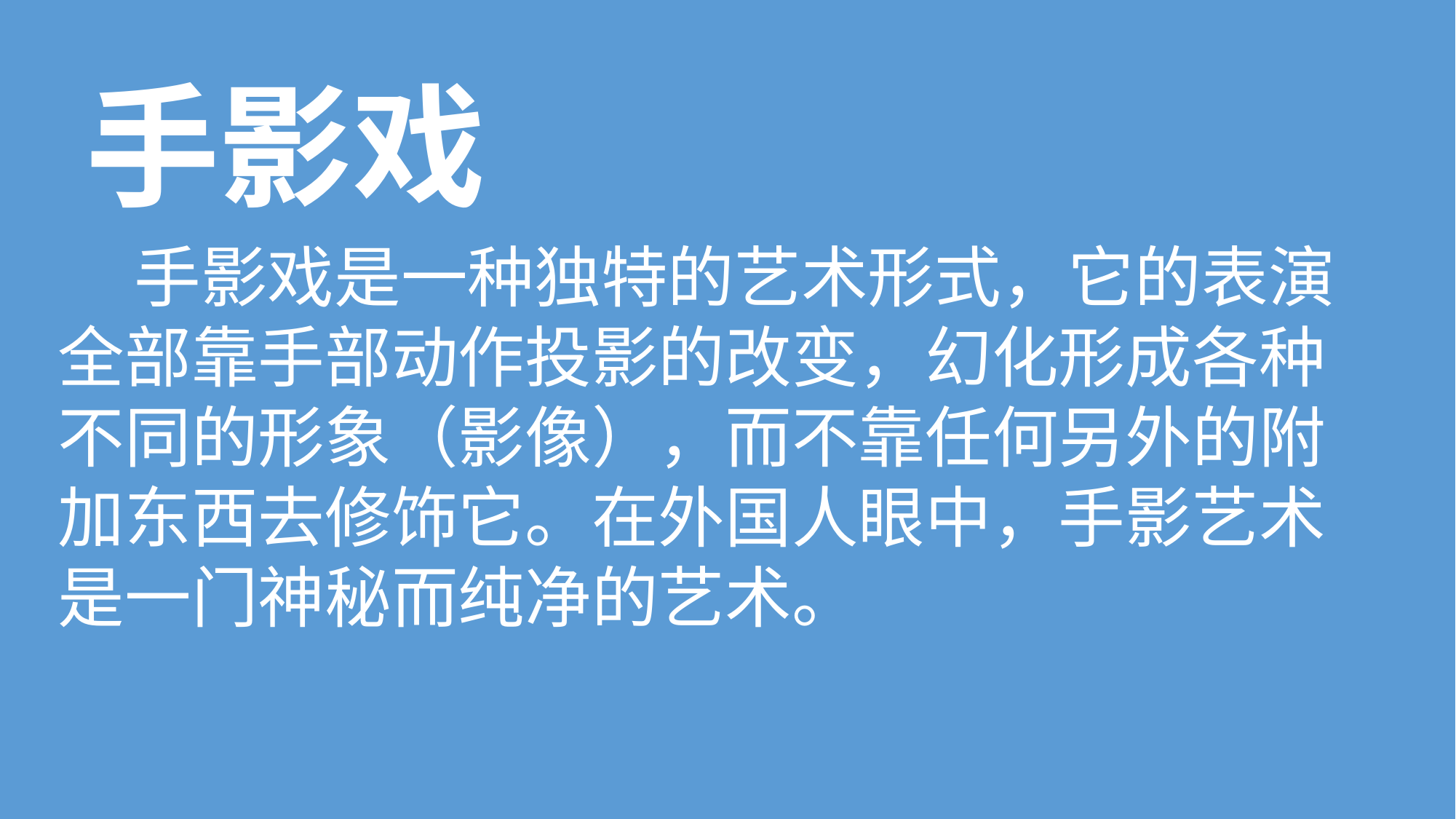

手影戏
    手影戏是一种独特的艺术形式，它的表演全部靠手部动作投影的改变，幻化形成各种不同的形象（影像），而不靠任何另外的附加东西去修饰它。在外国人眼中，手影艺术是一门神秘而纯净的艺术。